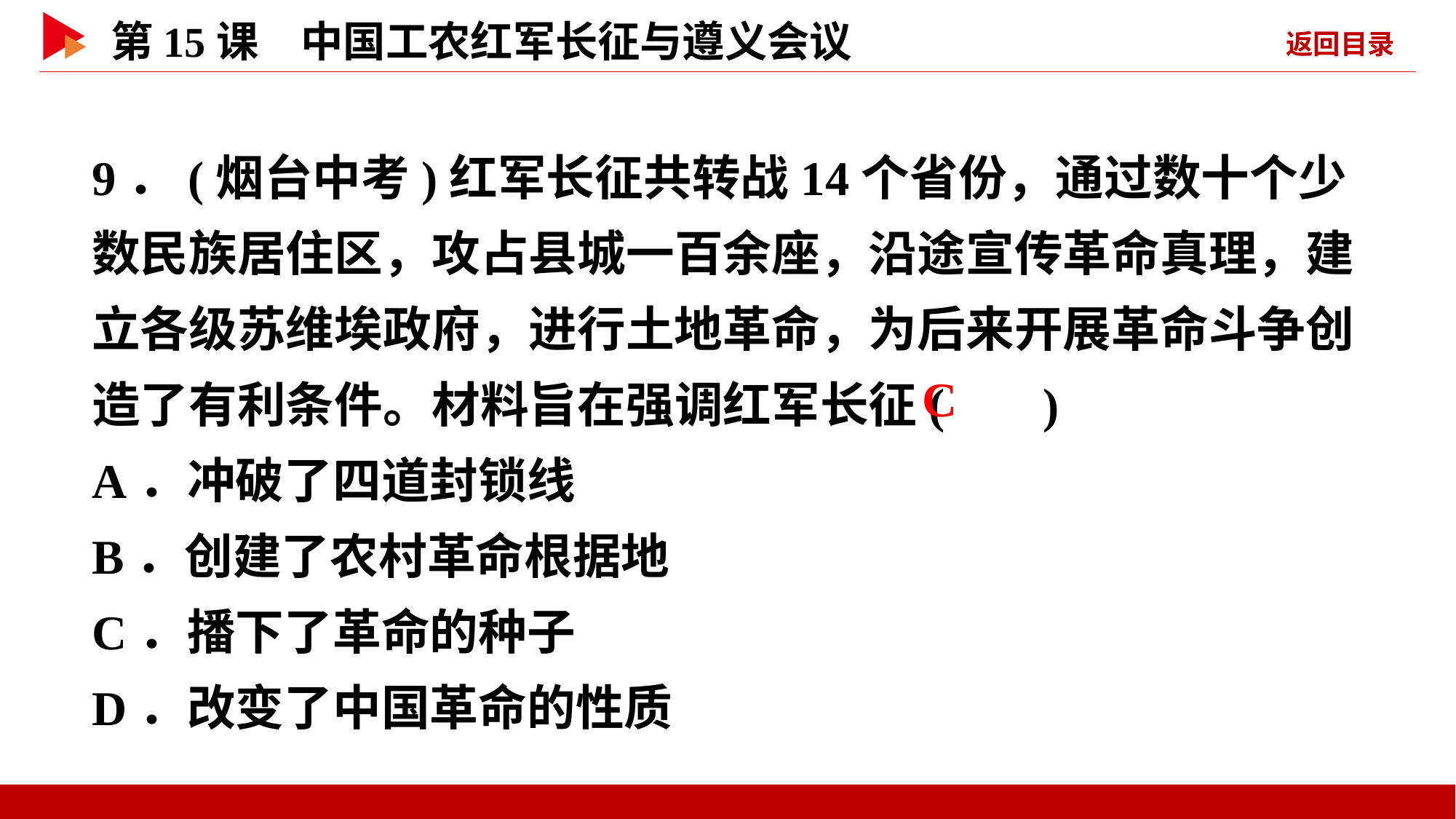

9．(烟台中考)红军长征共转战14个省份，通过数十个少数民族居住区，攻占县城一百余座，沿途宣传革命真理，建立各级苏维埃政府，进行土地革命，为后来开展革命斗争创造了有利条件。材料旨在强调红军长征(        )
A．冲破了四道封锁线
B．创建了农村革命根据地
C．播下了革命的种子
D．改变了中国革命的性质
   C